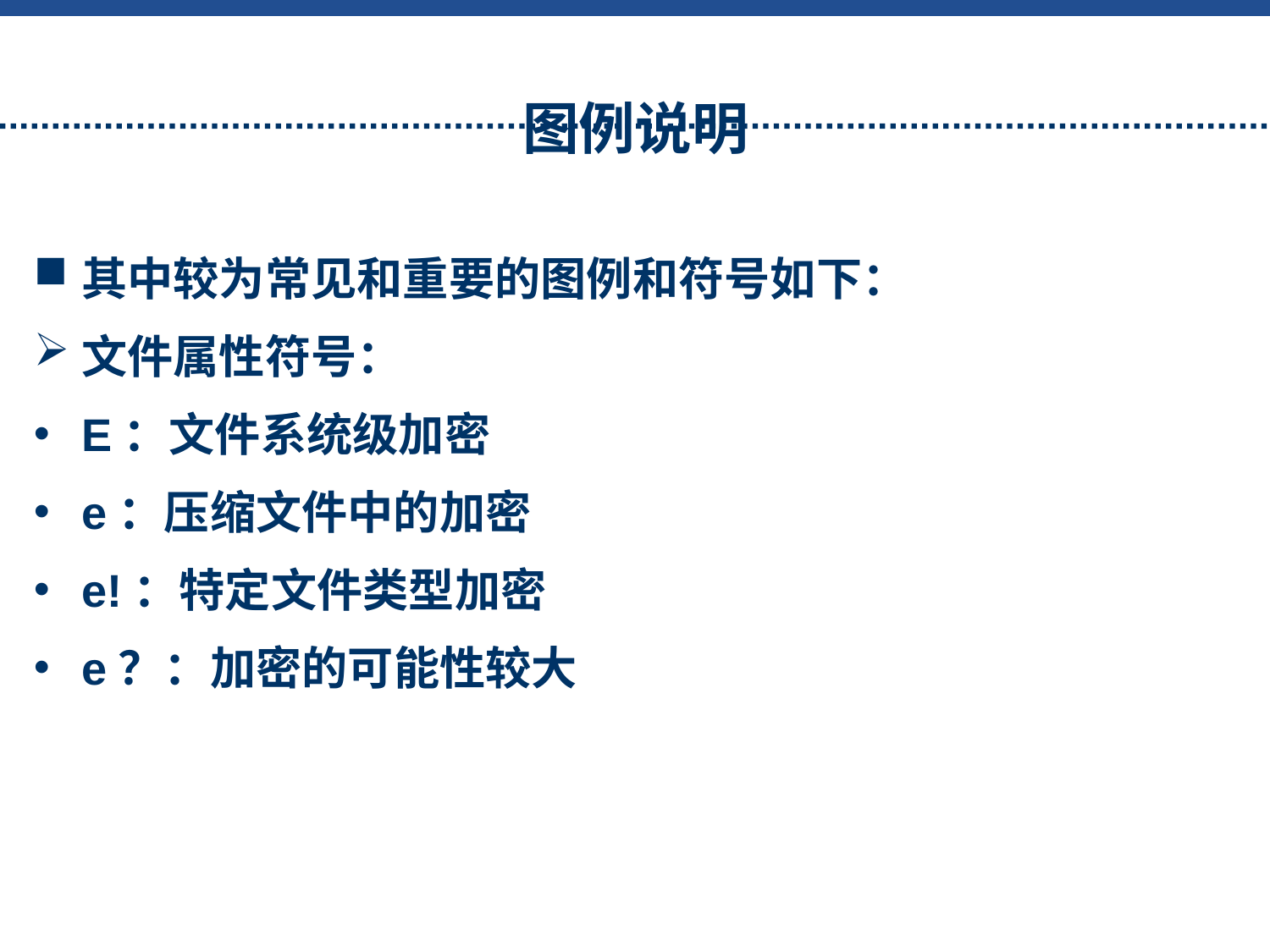

# 图例说明
其中较为常见和重要的图例和符号如下：
文件属性符号：
E：文件系统级加密
e：压缩文件中的加密
e!：特定文件类型加密
e？：加密的可能性较大